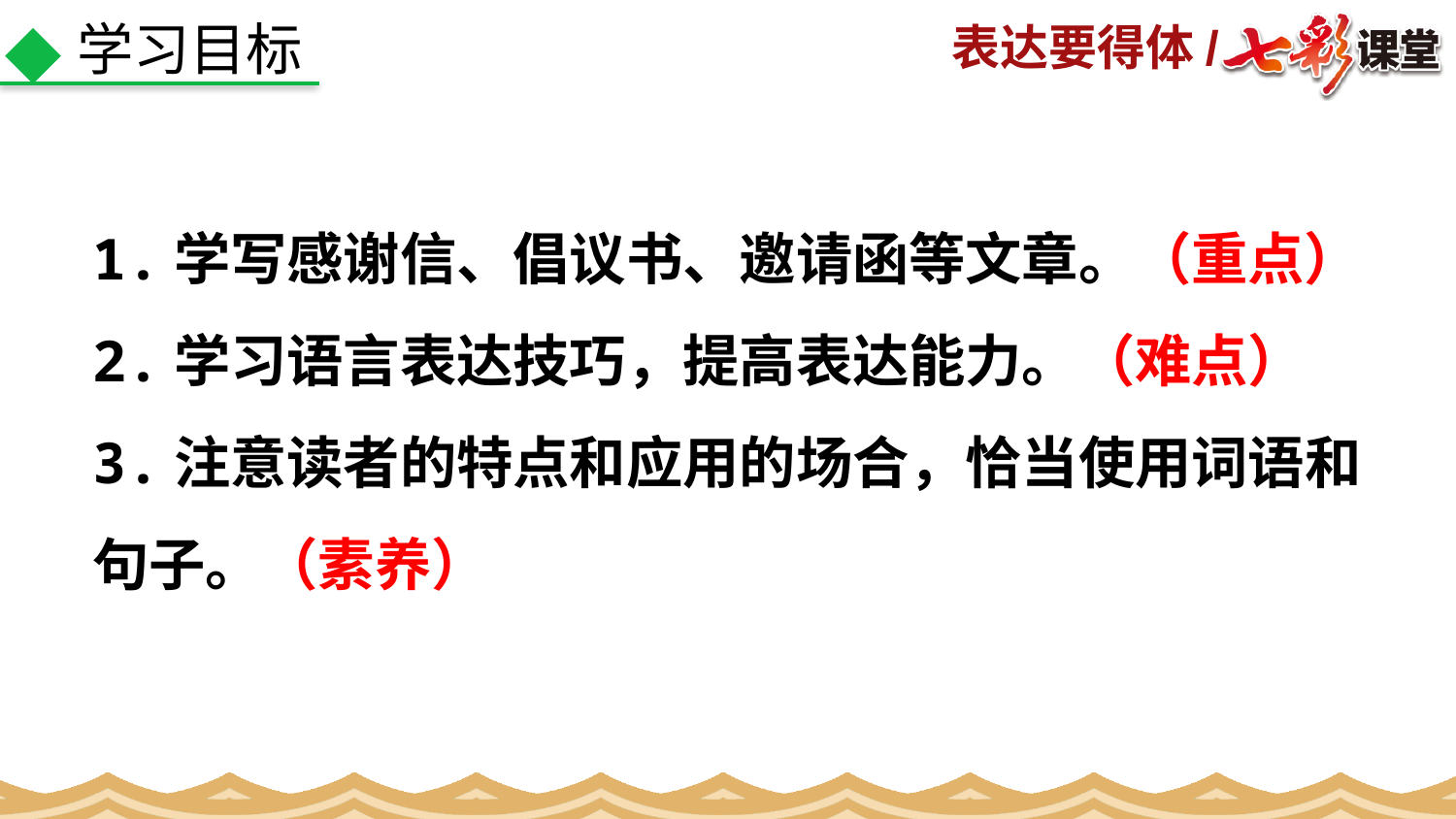

学习目标

1.学写感谢信、倡议书、邀请函等文章。（重点）
2.学习语言表达技巧，提高表达能力。（难点）
3.注意读者的特点和应用的场合，恰当使用词语和句子。（素养）